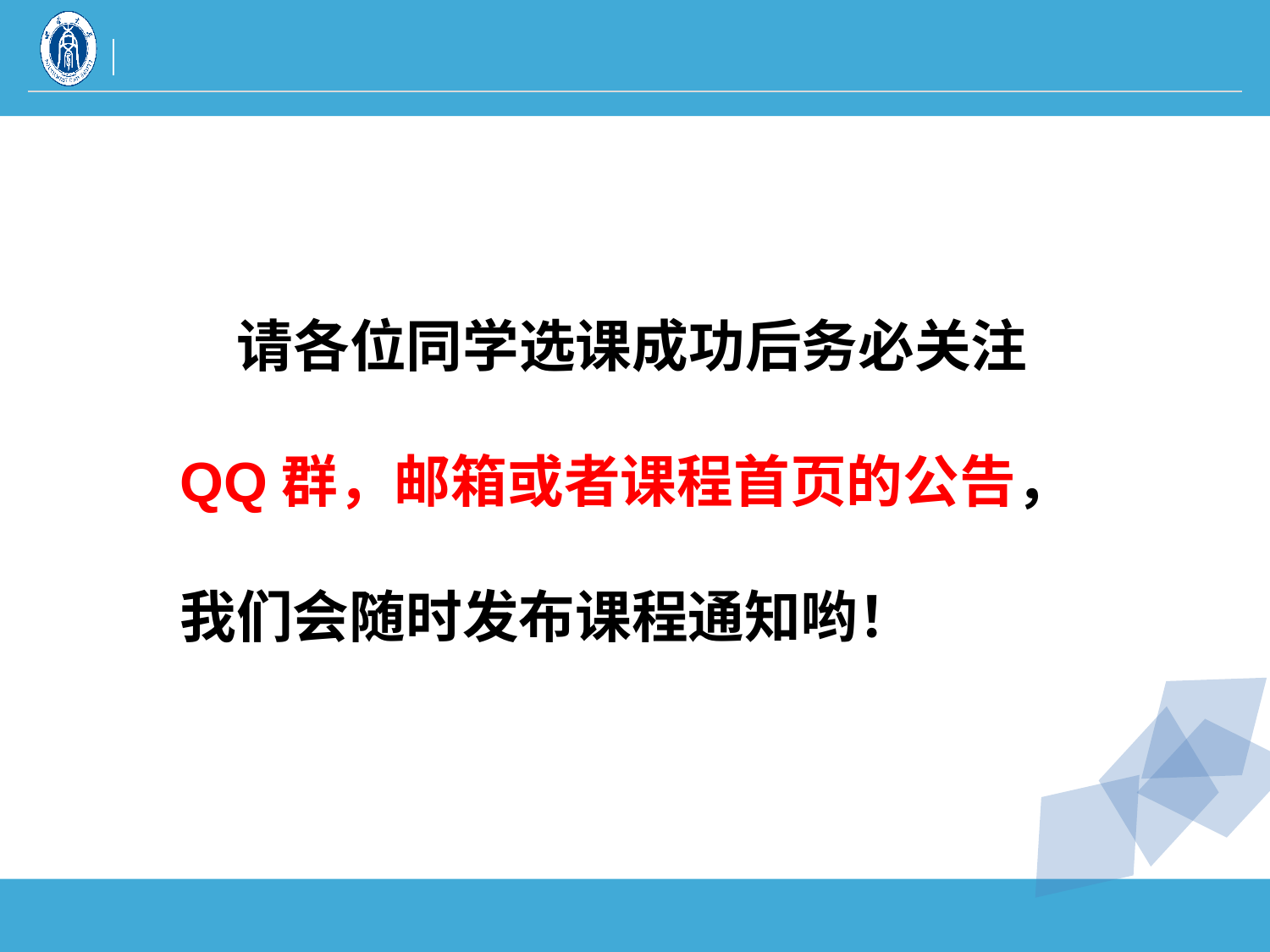

请各位同学选课成功后务必关注QQ群，邮箱或者课程首页的公告，我们会随时发布课程通知哟！